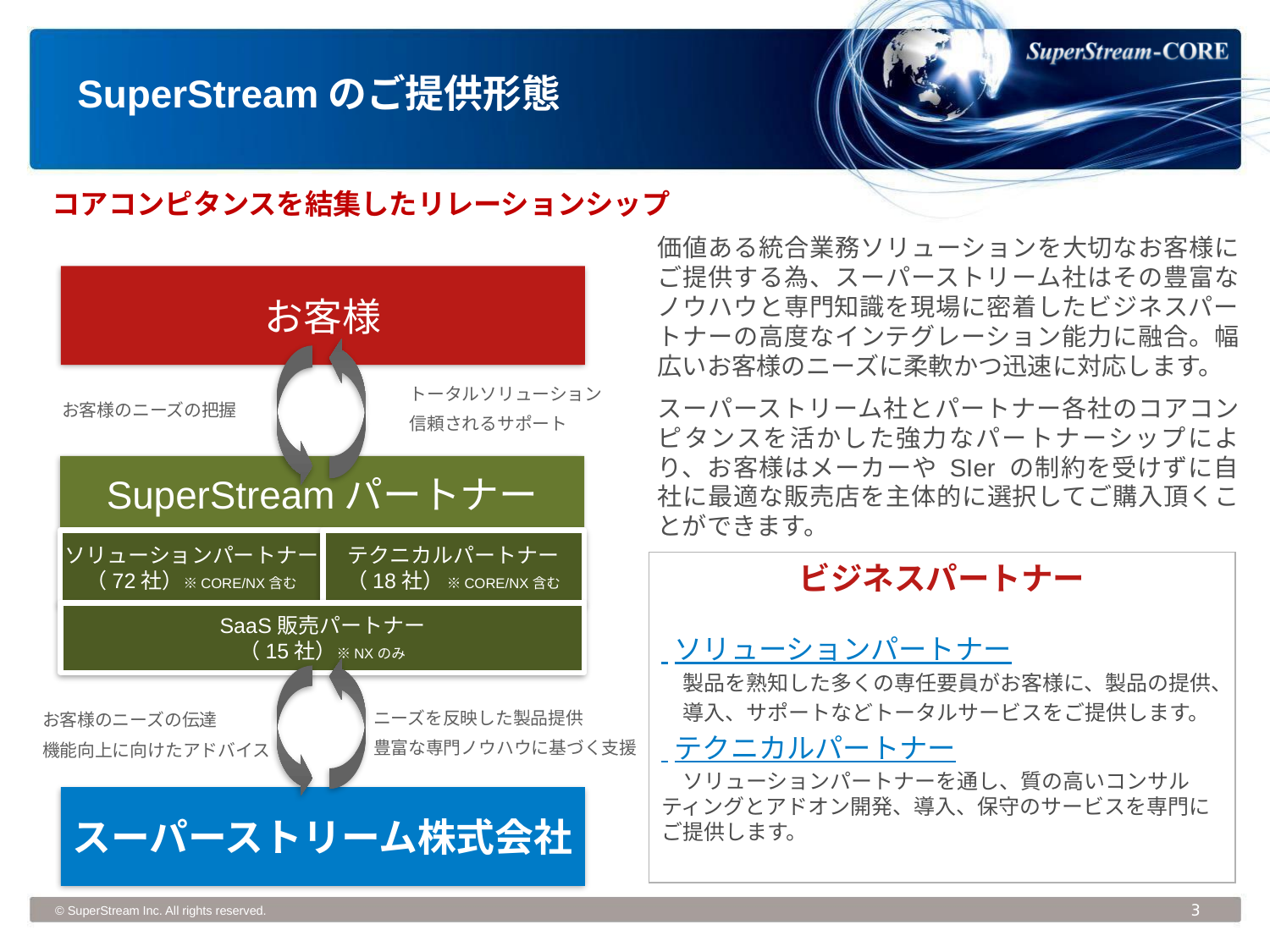

SuperStreamのご提供形態
コアコンピタンスを結集したリレーションシップ
価値ある統合業務ソリューションを大切なお客様にご提供する為、スーパーストリーム社はその豊富なノウハウと専門知識を現場に密着したビジネスパートナーの高度なインテグレーション能力に融合。幅広いお客様のニーズに柔軟かつ迅速に対応します。
スーパーストリーム社とパートナー各社のコアコンピタンスを活かした強力なパートナーシップにより、お客様はメーカーや SIer の制約を受けずに自社に最適な販売店を主体的に選択してご購入頂くことができます。
お客様

トータルソリューション
信頼されるサポート
お客様のニーズの把握
SuperStreamパートナー
ソリューションパートナー
（72社）※CORE/NX含む
テクニカルパートナー
（18社） ※CORE/NX含む
SaaS販売パートナー
（15社）※NXのみ

お客様のニーズの伝達
機能向上に向けたアドバイス
スーパーストリーム株式会社
ニーズを反映した製品提供
豊富な専門ノウハウに基づく支援
ビジネスパートナー

 ソリューションパートナー
　製品を熟知した多くの専任要員がお客様に、製品の提供、
　導入、サポートなどトータルサービスをご提供します。
 テクニカルパートナー
　ソリューションパートナーを通し、質の高いコンサルティングとアドオン開発、導入、保守のサービスを専門にご提供します。
© SuperStream Inc. All rights reserved.
3